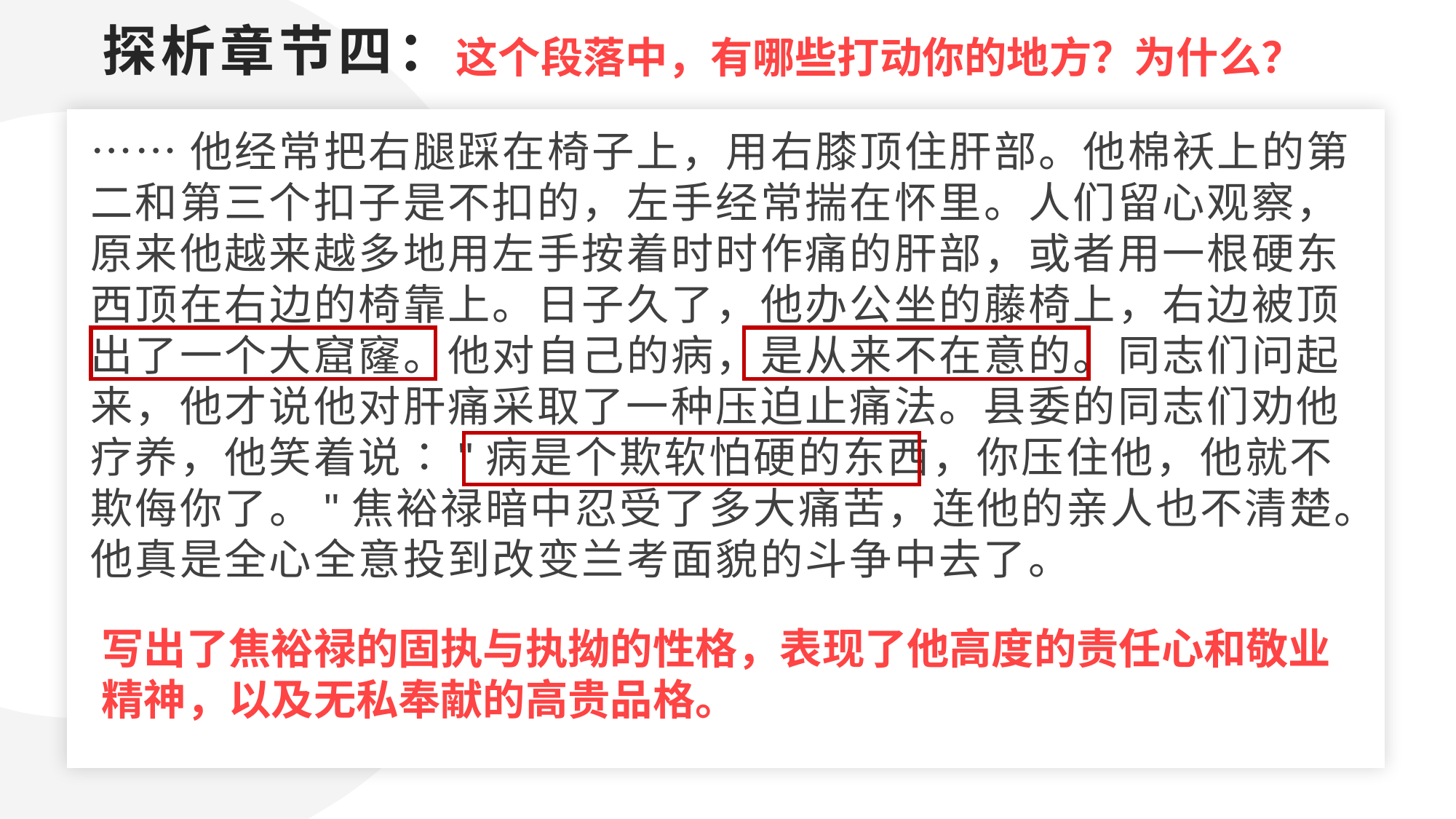

这个段落中，有哪些打动你的地方？为什么？
探析章节四：
送走了风沙滚滚的春天，又送走了暴雨集中的夏季，调查队在风里、雨里、沙窝里、激流里度过了一个月又一个月，方圆跋涉了5000余里……也调查得清清楚楚，绘成了详细的排涝泄洪图。
……他经常把右腿踩在椅子上，用右膝顶住肝部。他棉袄上的第二和第三个扣子是不扣的，左手经常揣在怀里。人们留心观察，原来他越来越多地用左手按着时时作痛的肝部，或者用一根硬东西顶在右边的椅靠上。日子久了，他办公坐的藤椅上，右边被顶出了一个大窟窿。他对自己的病，是从来不在意的。同志们问起来，他才说他对肝痛采取了一种压迫止痛法。县委的同志们劝他疗养，他笑着说∶"病是个欺软怕硬的东西，你压住他，他就不欺侮你了。"焦裕禄暗中忍受了多大痛苦，连他的亲人也不清楚。他真是全心全意投到改变兰考面貌的斗争中去了。

写出了焦裕禄的固执与执拗的性格，表现了他高度的责任心和敬业精神，以及无私奉献的高贵品格。